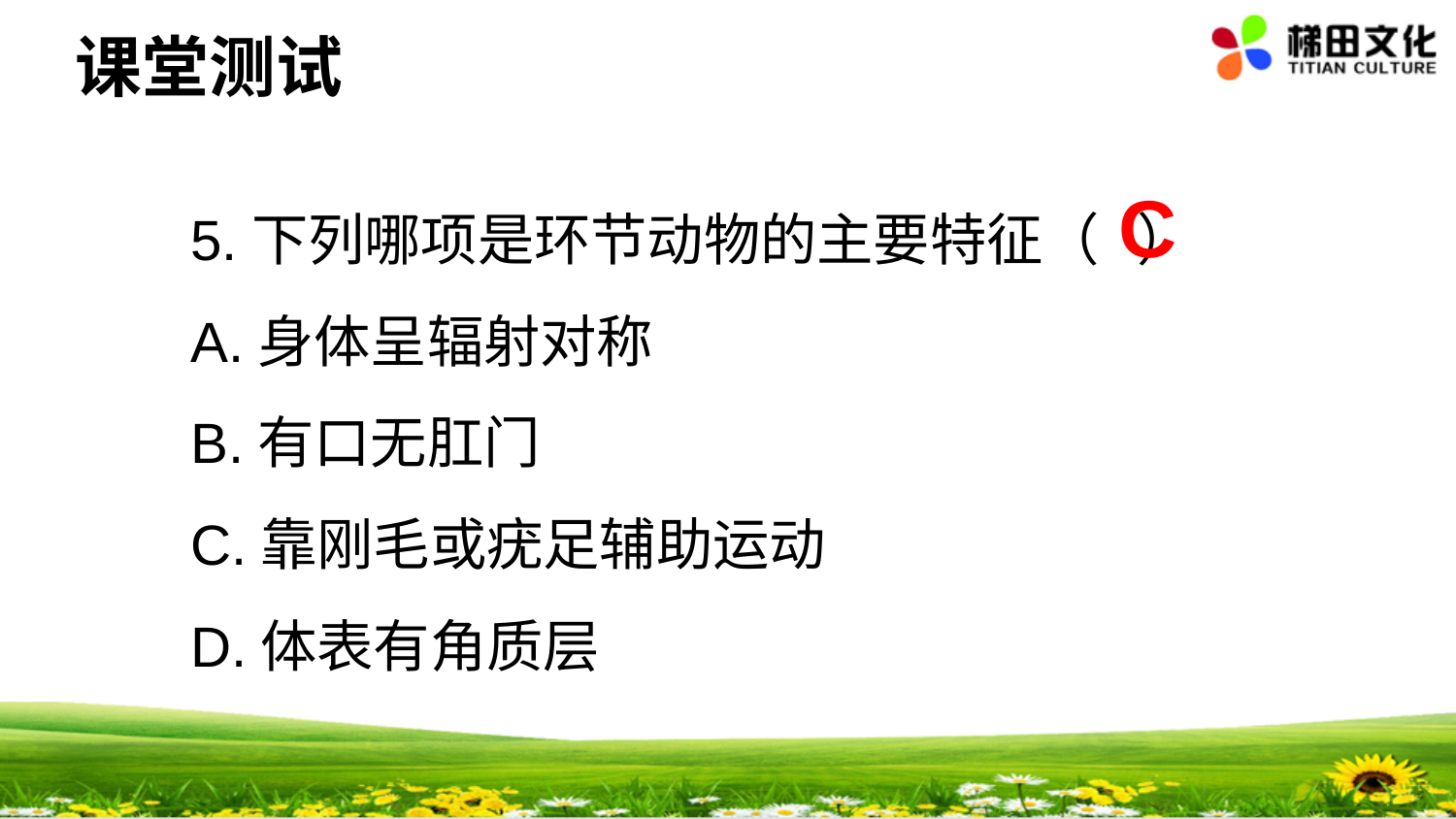

#
课堂测试
5.下列哪项是环节动物的主要特征（   ）
A.身体呈辐射对称
B.有口无肛门
C.靠刚毛或疣足辅助运动
D.体表有角质层
C